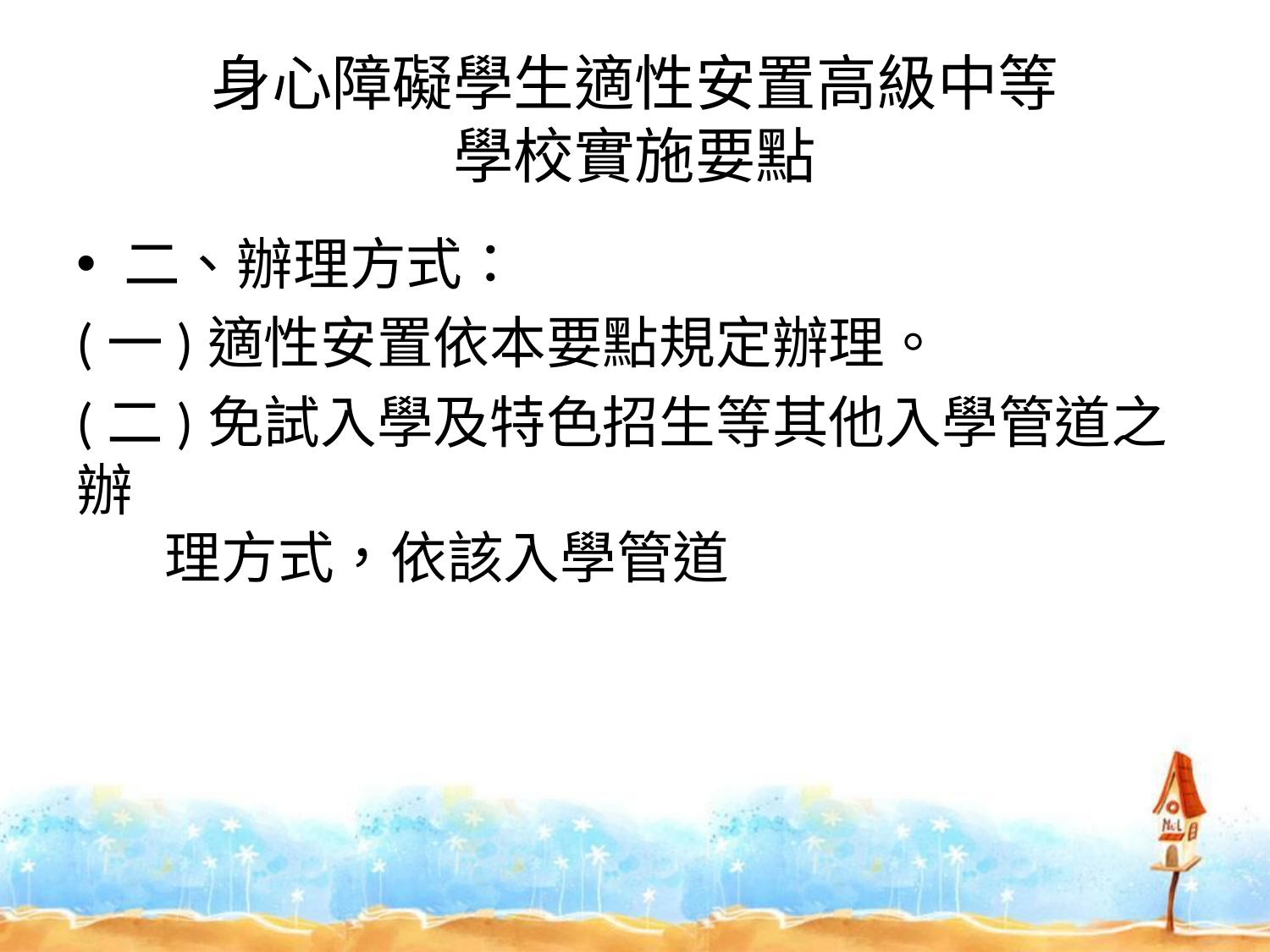

# 身心障礙學生適性安置高級中等 學校實施要點
二、辦理方式：
(一)適性安置依本要點規定辦理。
(二)免試入學及特色招生等其他入學管道之辦
       理方式，依該入學管道